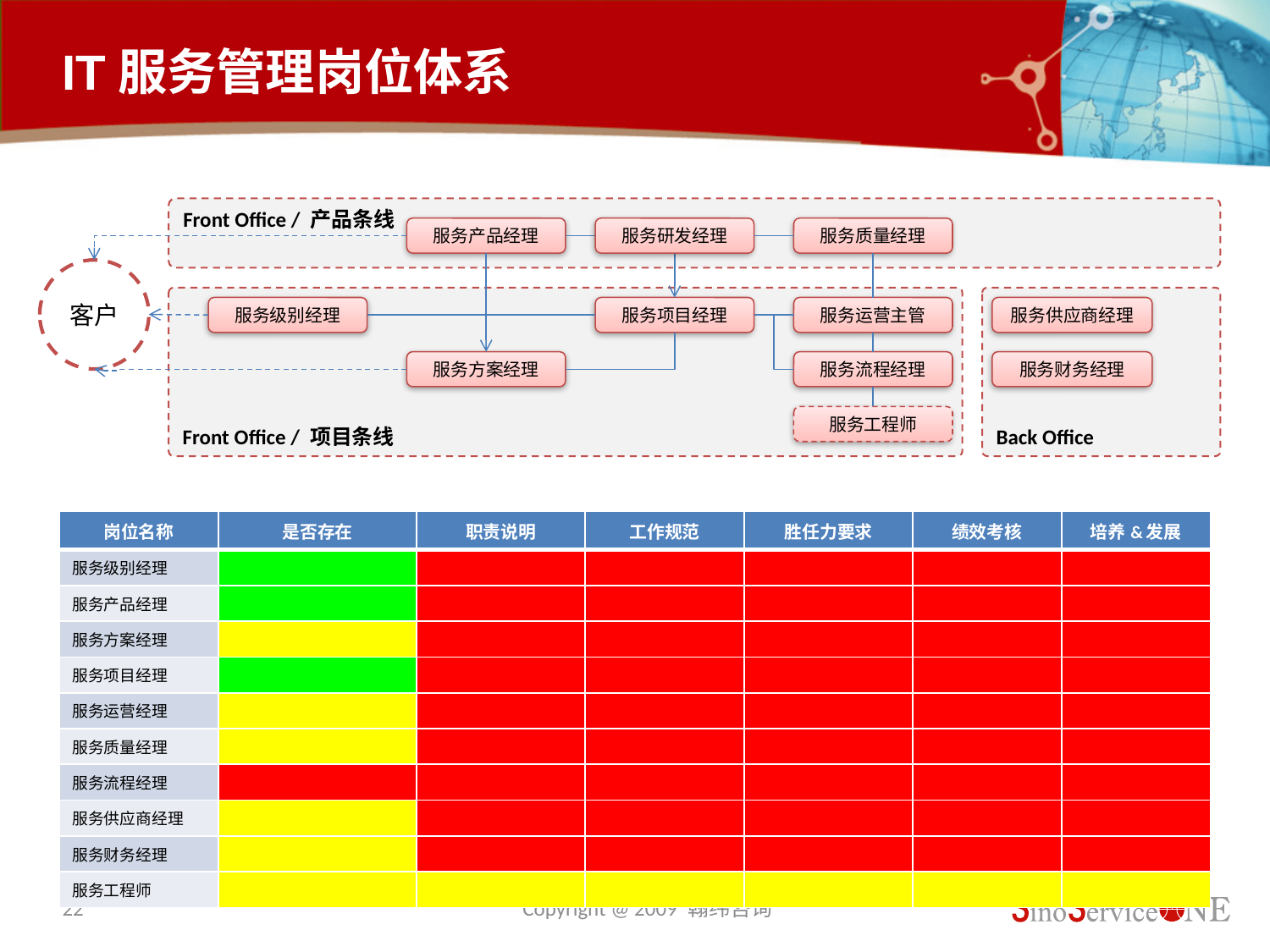

# IT服务管理岗位体系
Front Office / 产品条线
服务产品经理
服务研发经理
服务质量经理
客户
Front Office / 项目条线
Back Office
服务级别经理
服务项目经理
服务运营主管
服务供应商经理
服务方案经理
服务流程经理
服务财务经理
服务工程师
| 岗位名称 | 是否存在 | 职责说明 | 工作规范 | 胜任力要求 | 绩效考核 | 培养&发展 |
| --- | --- | --- | --- | --- | --- | --- |
| 服务级别经理 |  |  |  |  |  |  |
| 服务产品经理 |  |  |  |  |  |  |
| 服务方案经理 |  |  |  |  |  |  |
| 服务项目经理 |  |  |  |  |  |  |
| 服务运营经理 |  |  |  |  |  |  |
| 服务质量经理 |  |  |  |  |  |  |
| 服务流程经理 |  |  |  |  |  |  |
| 服务供应商经理 |  |  |  |  |  |  |
| 服务财务经理 |  |  |  |  |  |  |
| 服务工程师 |  |  |  |  |  |  |
22
Copyright @ 2009 翰纬咨询